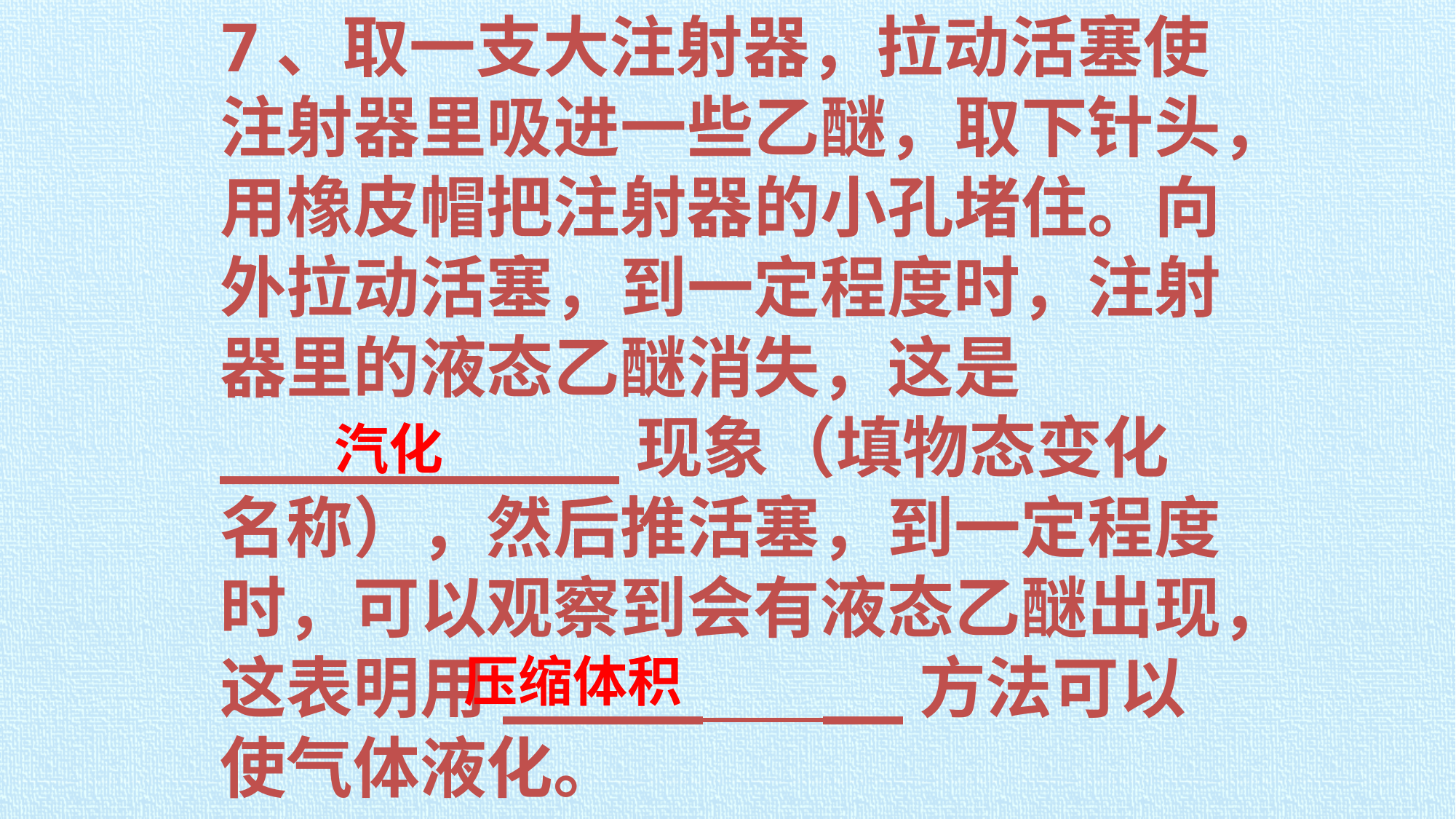

7、取一支大注射器，拉动活塞使注射器里吸进一些乙醚，取下针头，用橡皮帽把注射器的小孔堵住。向外拉动活塞，到一定程度时，注射器里的液态乙醚消失，这是__________现象（填物态变化名称），然后推活塞，到一定程度时，可以观察到会有液态乙醚出现，这表明用_____   __方法可以使气体液化。
汽化
压缩体积